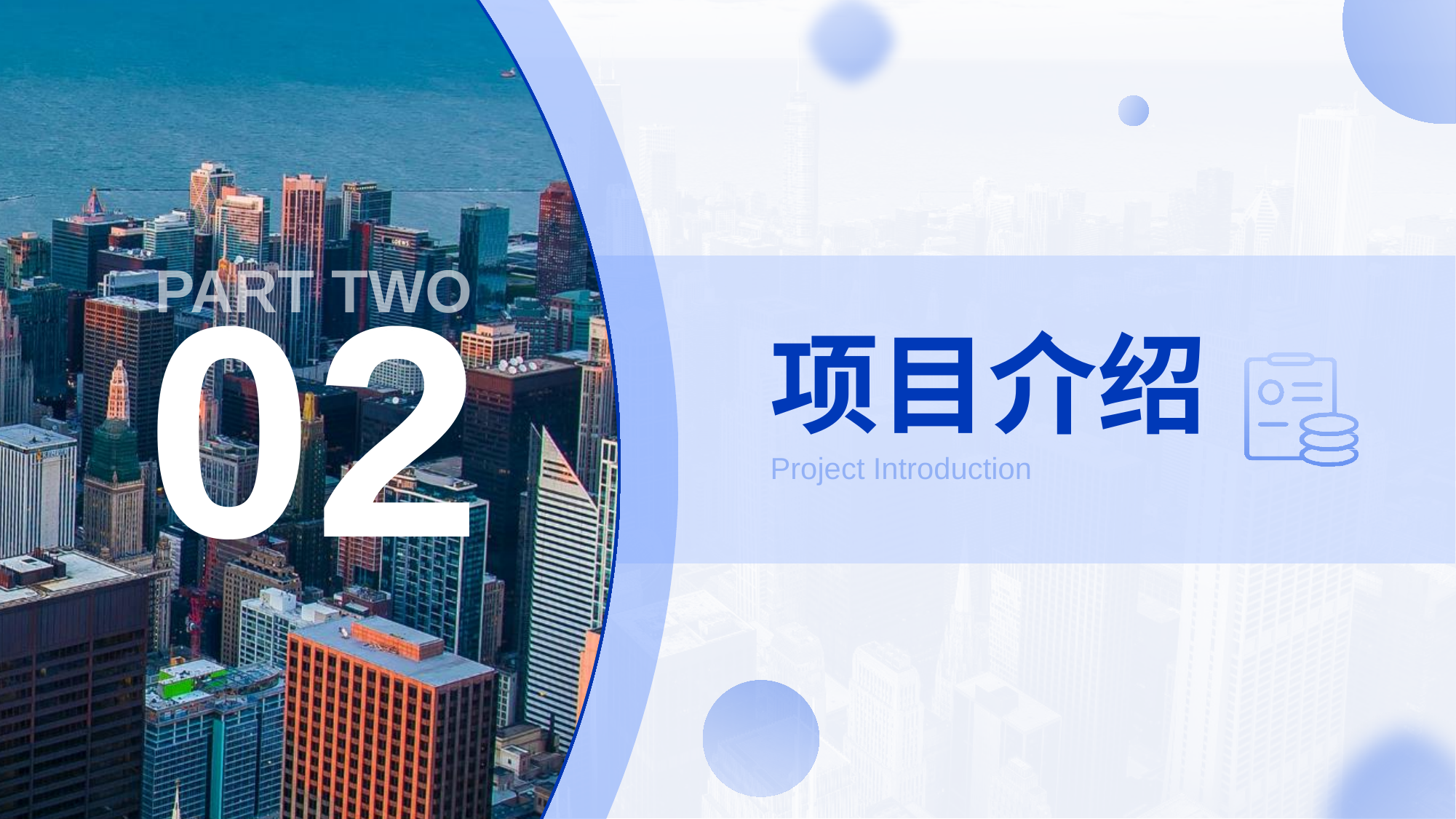

PART TWO
02
# 项目介绍

Project Introduction